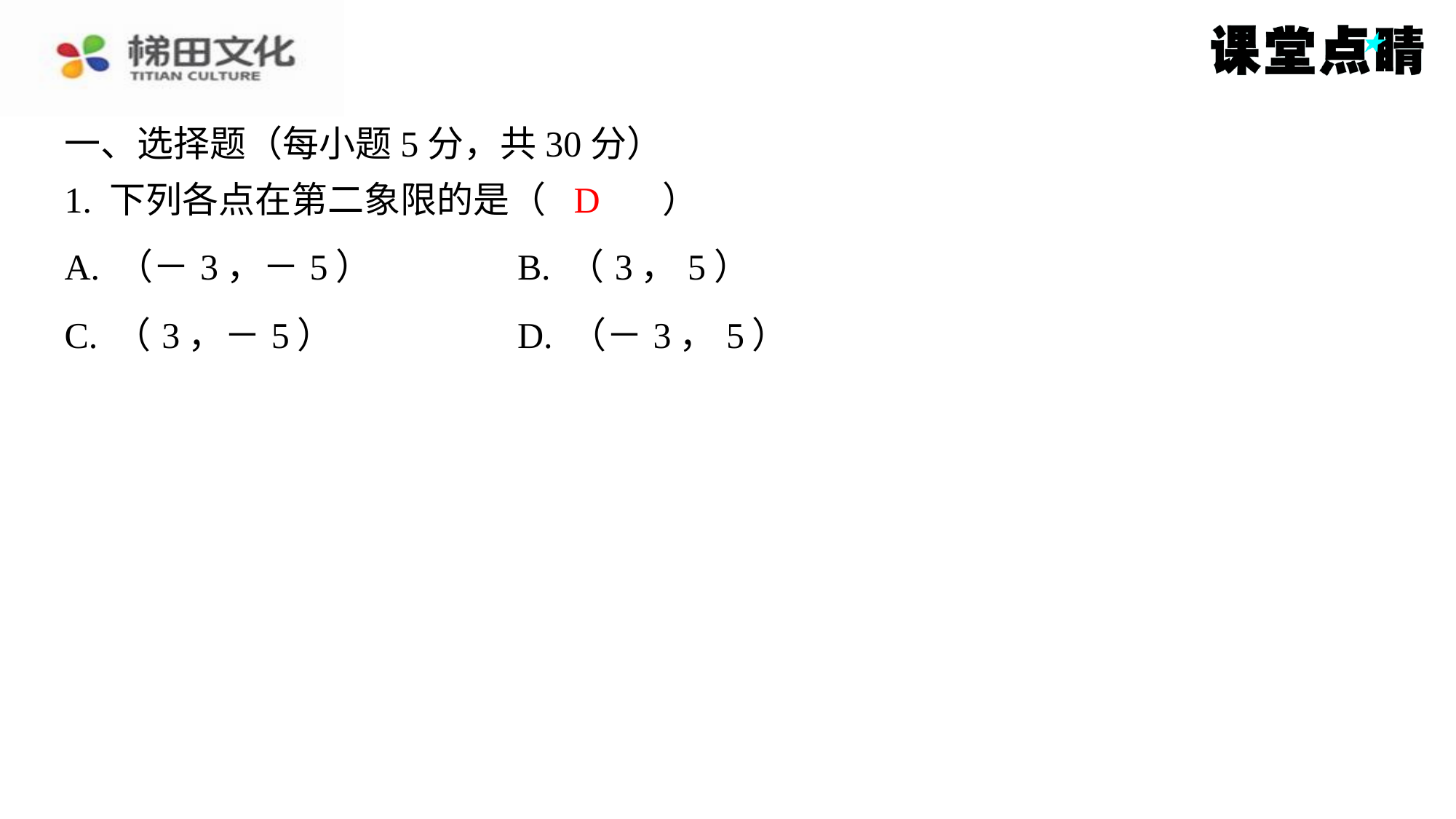

一、选择题（每小题5分，共30分）
1. 下列各点在第二象限的是（　D　）
D
| A. （－3，－5） | B. （3，5） |
| --- | --- |
| C. （3，－5） | D. （－3，5） |